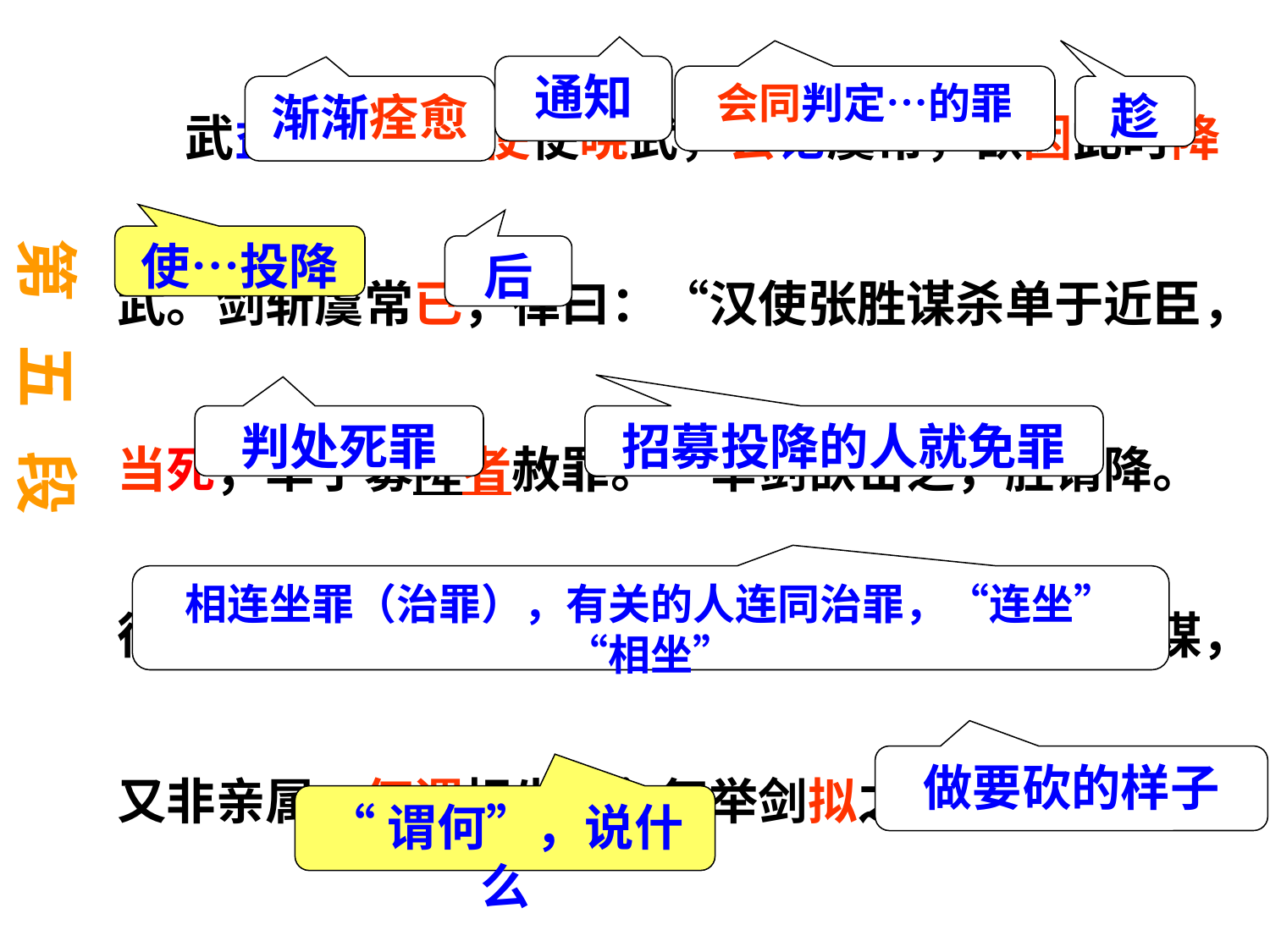

武益愈。单于使使晓武，会论虞常，欲因此时降武。剑斩虞常已，律曰：“汉使张胜谋杀单于近臣，当死；单于募降者赦罪。”举剑欲击之，胜请降。律谓武曰：“副有罪，当相坐。”武曰：“本无谋，又非亲属，何谓相坐？”复举剑拟之，武不动
通知
会同判定…的罪
渐渐痊愈
趁
第   五   段
使…投降
后
判处死罪
招募投降的人就免罪
相连坐罪（治罪），有关的人连同治罪，“连坐”“相坐”
做要砍的样子
“谓何”，说什么